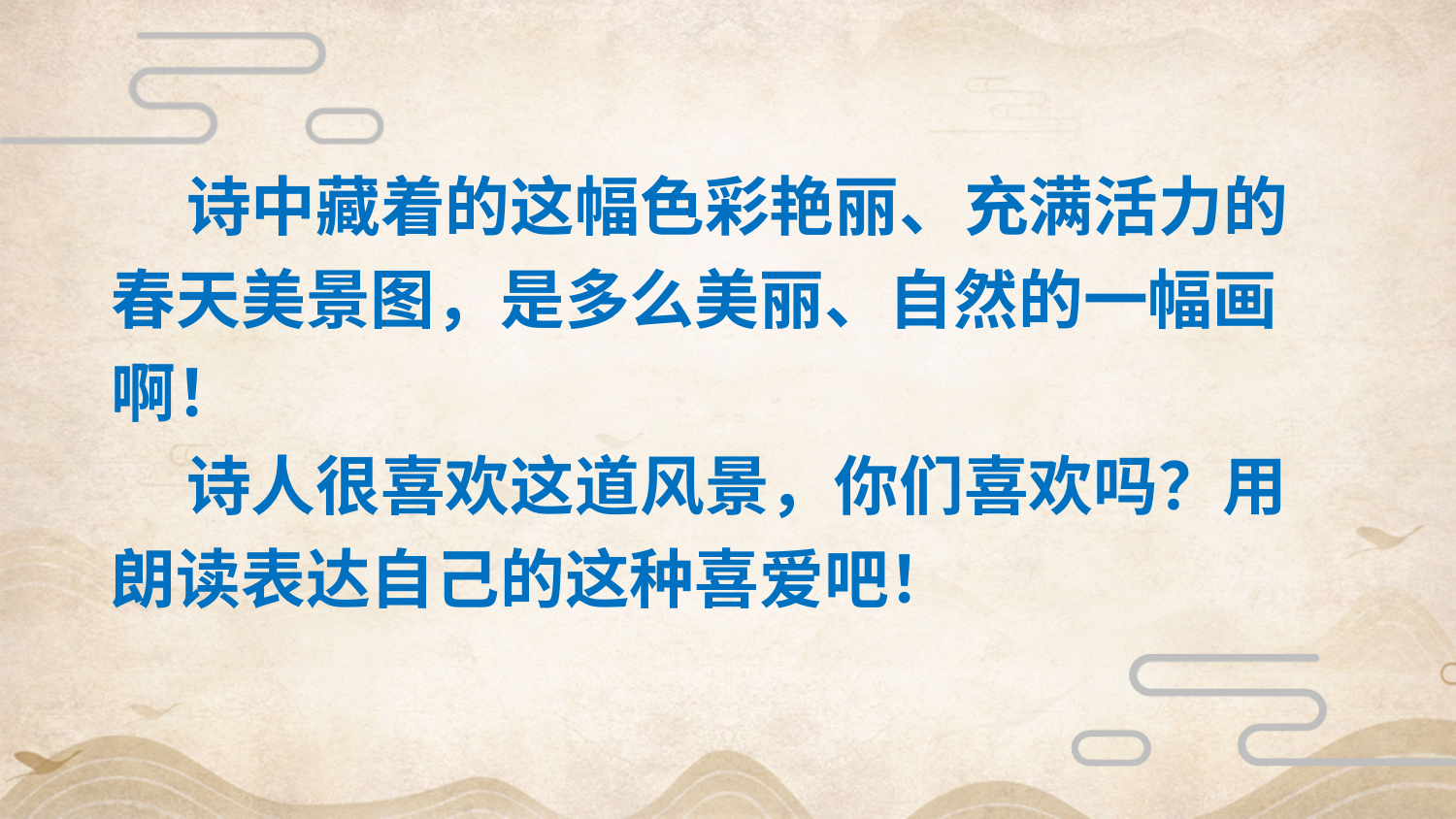

诗中藏着的这幅色彩艳丽、充满活力的春天美景图，是多么美丽、自然的一幅画啊！
    诗人很喜欢这道风景，你们喜欢吗？用朗读表达自己的这种喜爱吧！